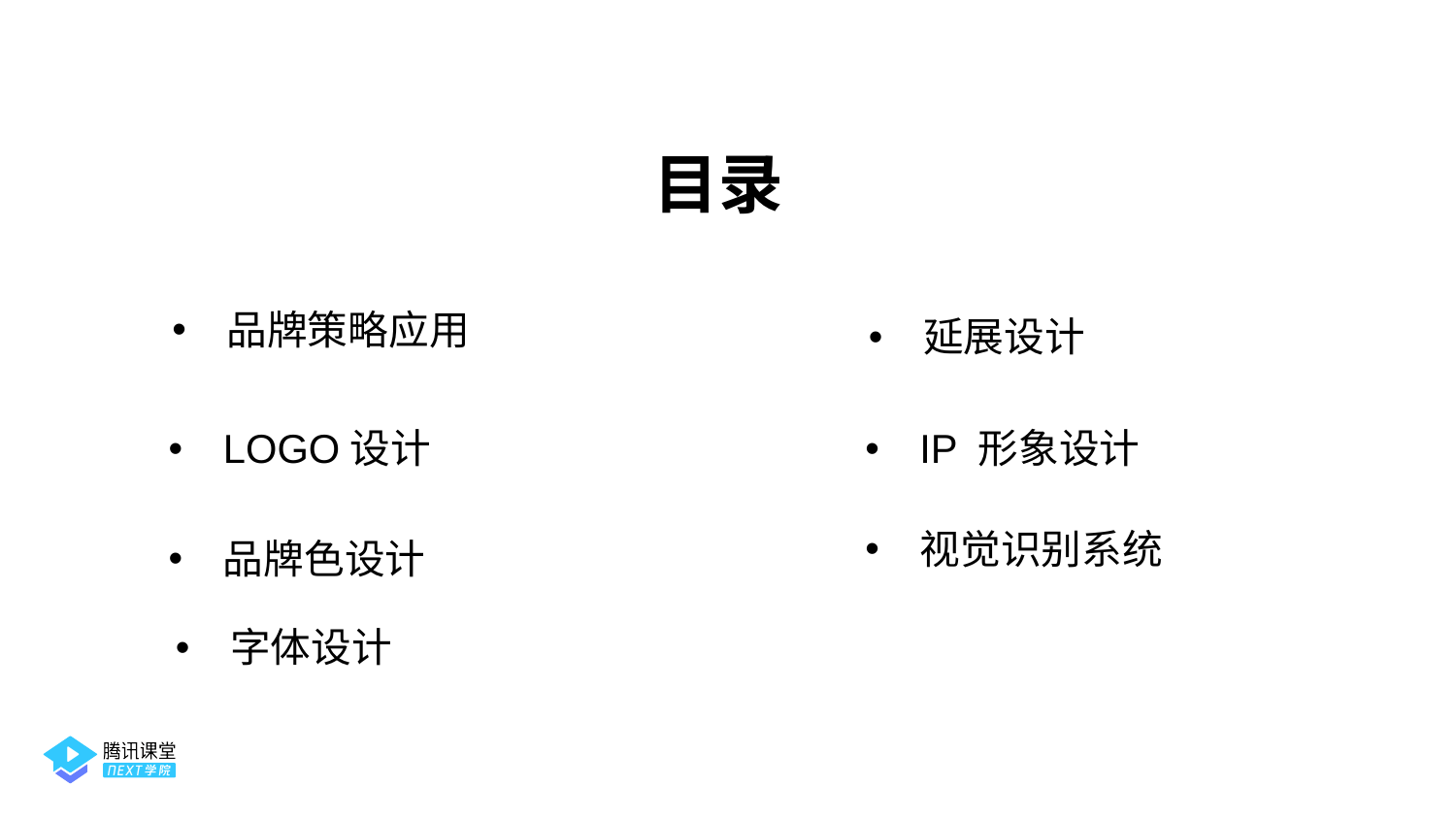

目录
延展设计
品牌策略应用
LOGO设计
IP 形象设计
视觉识别系统
品牌色设计
字体设计